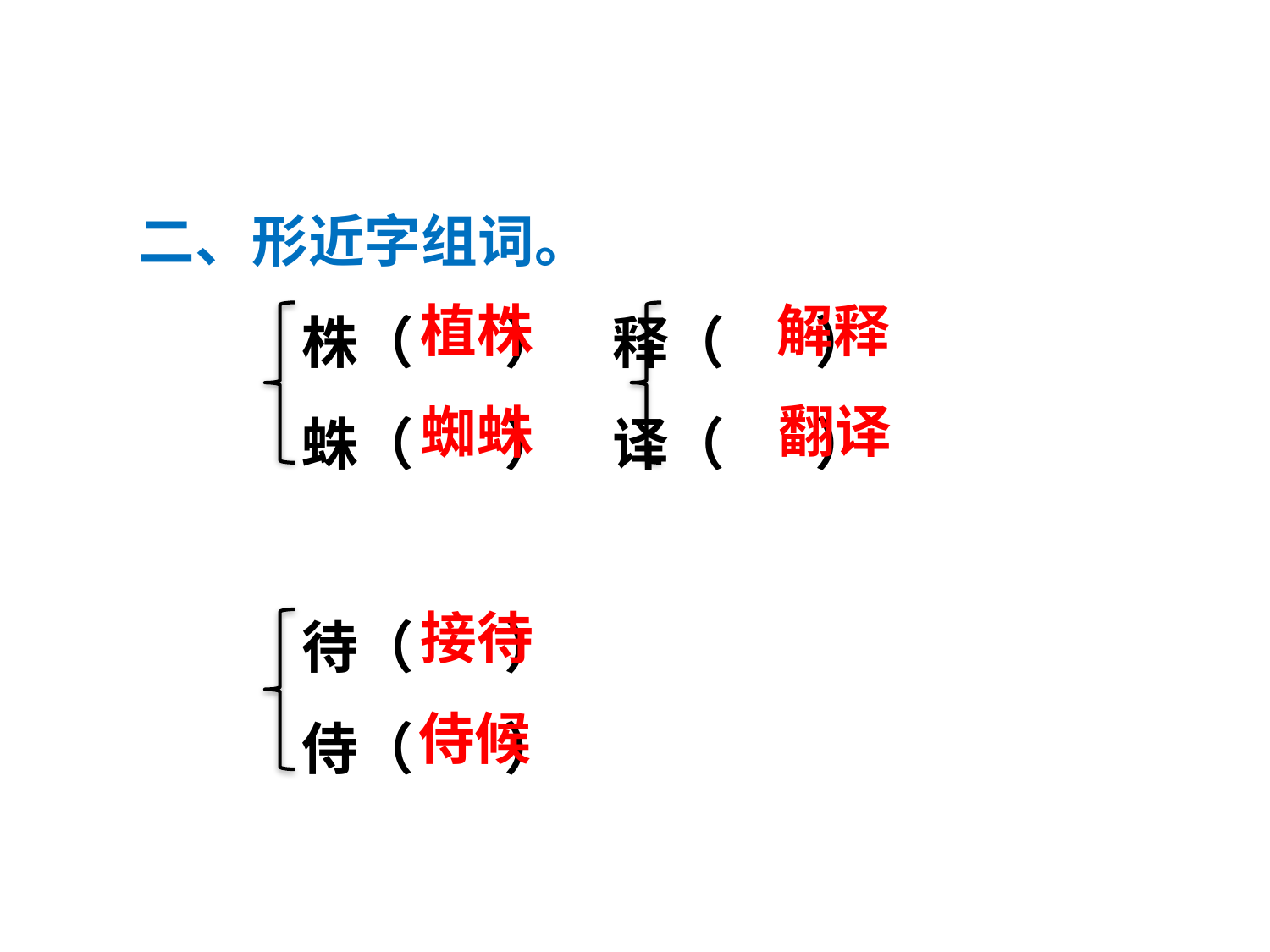

二、形近字组词。
株（       ）    释（       ）
蛛（       ）    译（       ）

待（       ）
侍（       ）
植株
解释

翻译
蜘蛛
接待

侍候